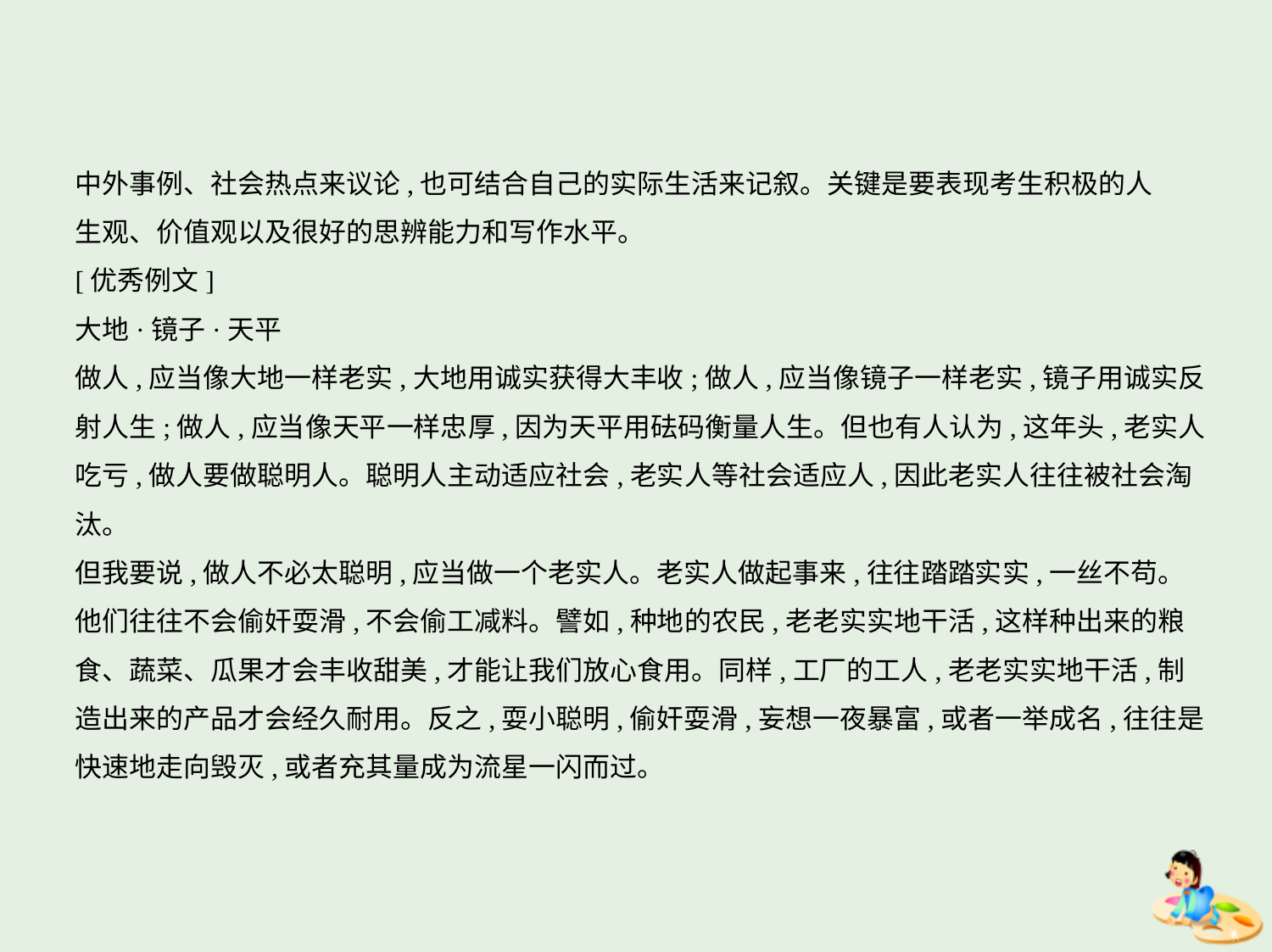

中外事例、社会热点来议论,也可结合自己的实际生活来记叙。关键是要表现考生积极的人
生观、价值观以及很好的思辨能力和写作水平。
[优秀例文]
大地·镜子·天平
做人,应当像大地一样老实,大地用诚实获得大丰收;做人,应当像镜子一样老实,镜子用诚实反
射人生;做人,应当像天平一样忠厚,因为天平用砝码衡量人生。但也有人认为,这年头,老实人
吃亏,做人要做聪明人。聪明人主动适应社会,老实人等社会适应人,因此老实人往往被社会淘
汰。
但我要说,做人不必太聪明,应当做一个老实人。老实人做起事来,往往踏踏实实,一丝不苟。
他们往往不会偷奸耍滑,不会偷工减料。譬如,种地的农民,老老实实地干活,这样种出来的粮
食、蔬菜、瓜果才会丰收甜美,才能让我们放心食用。同样,工厂的工人,老老实实地干活,制
造出来的产品才会经久耐用。反之,耍小聪明,偷奸耍滑,妄想一夜暴富,或者一举成名,往往是
快速地走向毁灭,或者充其量成为流星一闪而过。